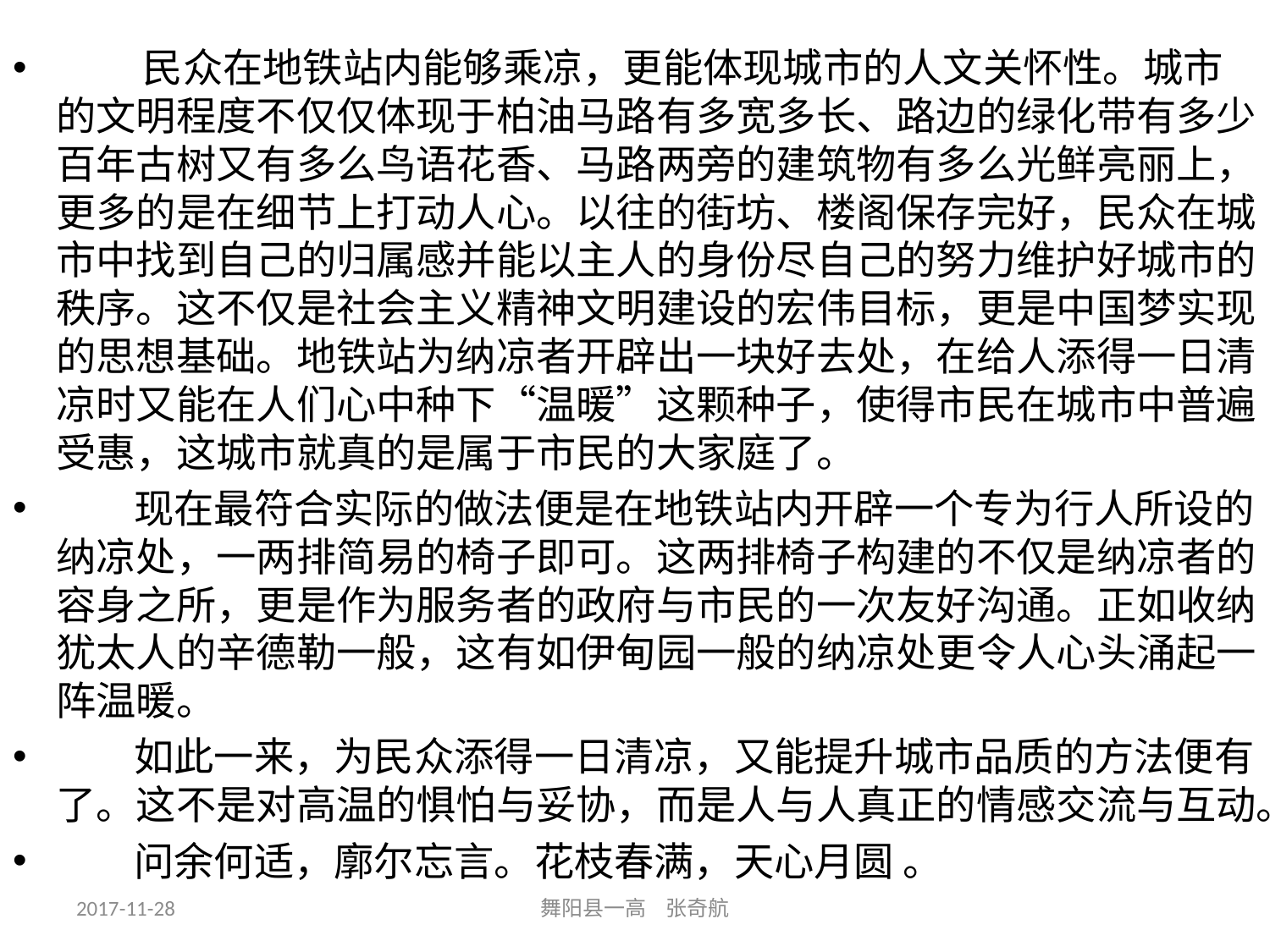

民众在地铁站内能够乘凉，更能体现城市的人文关怀性。城市的文明程度不仅仅体现于柏油马路有多宽多长、路边的绿化带有多少百年古树又有多么鸟语花香、马路两旁的建筑物有多么光鲜亮丽上，更多的是在细节上打动人心。以往的街坊、楼阁保存完好，民众在城市中找到自己的归属感并能以主人的身份尽自己的努力维护好城市的秩序。这不仅是社会主义精神文明建设的宏伟目标，更是中国梦实现的思想基础。地铁站为纳凉者开辟出一块好去处，在给人添得一日清凉时又能在人们心中种下“温暖”这颗种子，使得市民在城市中普遍受惠，这城市就真的是属于市民的大家庭了。
        现在最符合实际的做法便是在地铁站内开辟一个专为行人所设的纳凉处，一两排简易的椅子即可。这两排椅子构建的不仅是纳凉者的容身之所，更是作为服务者的政府与市民的一次友好沟通。正如收纳犹太人的辛德勒一般，这有如伊甸园一般的纳凉处更令人心头涌起一阵温暖。
        如此一来，为民众添得一日清凉，又能提升城市品质的方法便有了。这不是对高温的惧怕与妥协，而是人与人真正的情感交流与互动。
        问余何适，廓尔忘言。花枝春满，天心月圆 。

2017-11-28
舞阳县一高   张奇航